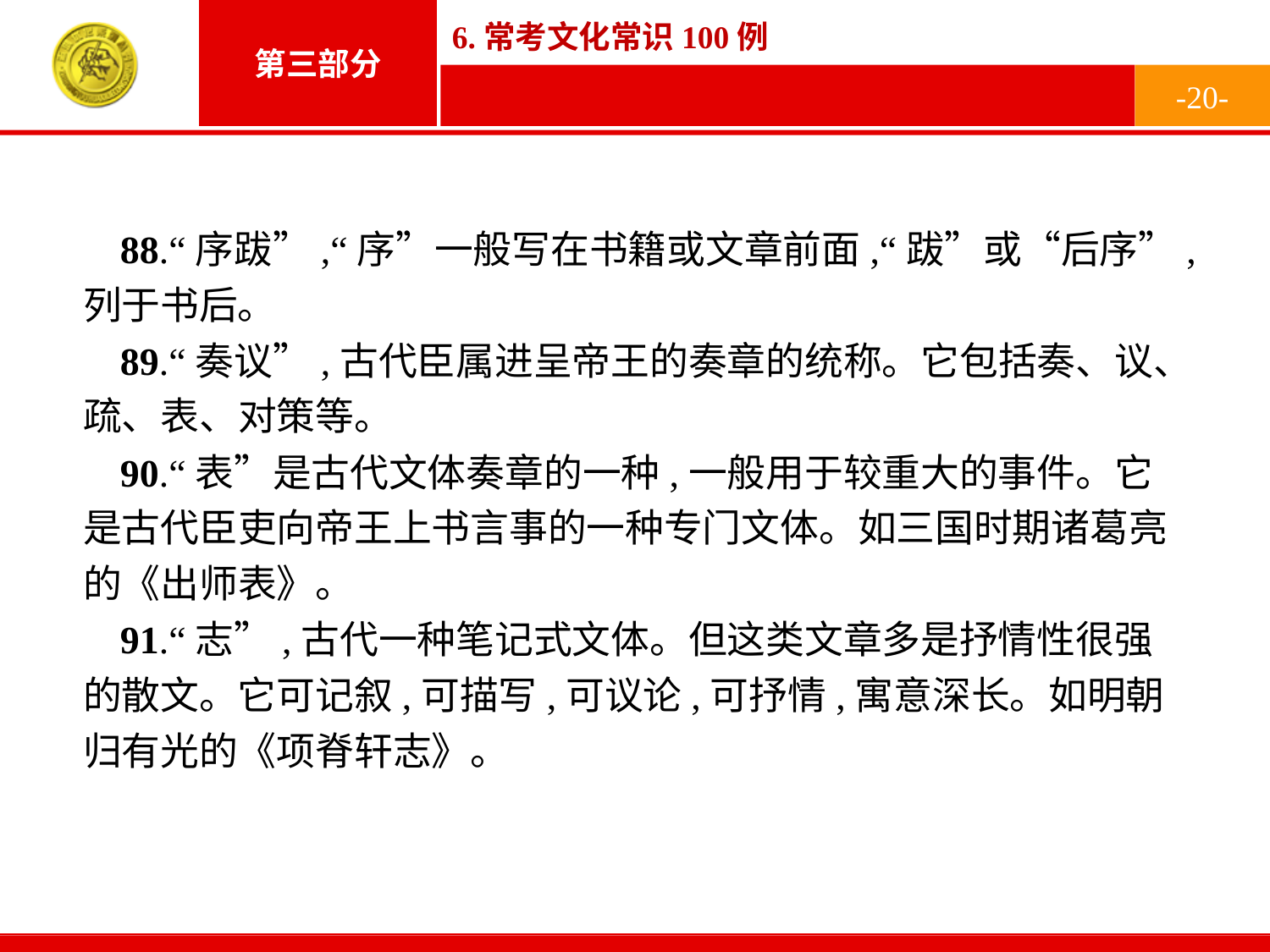

-20-
88.“序跋”,“序”一般写在书籍或文章前面,“跋”或“后序”,列于书后。
89.“奏议”,古代臣属进呈帝王的奏章的统称。它包括奏、议、疏、表、对策等。
90.“表”是古代文体奏章的一种,一般用于较重大的事件。它是古代臣吏向帝王上书言事的一种专门文体。如三国时期诸葛亮的《出师表》。
91.“志”,古代一种笔记式文体。但这类文章多是抒情性很强的散文。它可记叙,可描写,可议论,可抒情,寓意深长。如明朝归有光的《项脊轩志》。